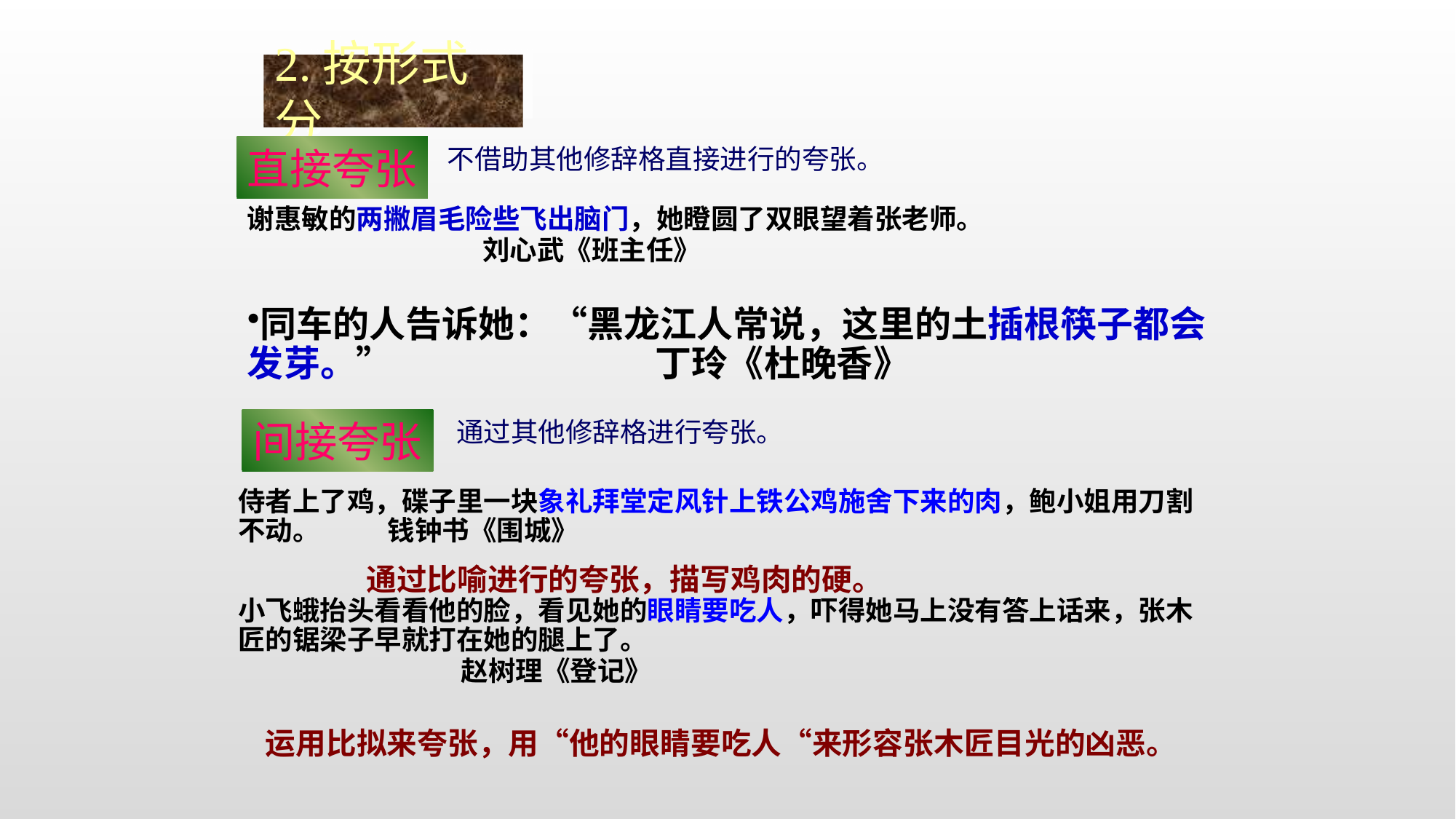

# 2.按形式分
直接夸张
不借助其他修辞格直接进行的夸张。
谢惠敏的两撇眉毛险些飞出脑门，她瞪圆了双眼望着张老师。
                                     刘心武《班主任》
同车的人告诉她：“黑龙江人常说，这里的土插根筷子都会发芽。”                                丁玲《杜晚香》
间接夸张
通过其他修辞格进行夸张。
侍者上了鸡，碟子里一块象礼拜堂定风针上铁公鸡施舍下来的肉，鲍小姐用刀割不动。           钱钟书《围城》
通过比喻进行的夸张，描写鸡肉的硬。
小飞蛾抬头看看他的脸，看见她的眼睛要吃人，吓得她马上没有答上话来，张木匠的锯梁子早就打在她的腿上了。
                                   赵树理《登记》
运用比拟来夸张，用“他的眼睛要吃人“来形容张木匠目光的凶恶。